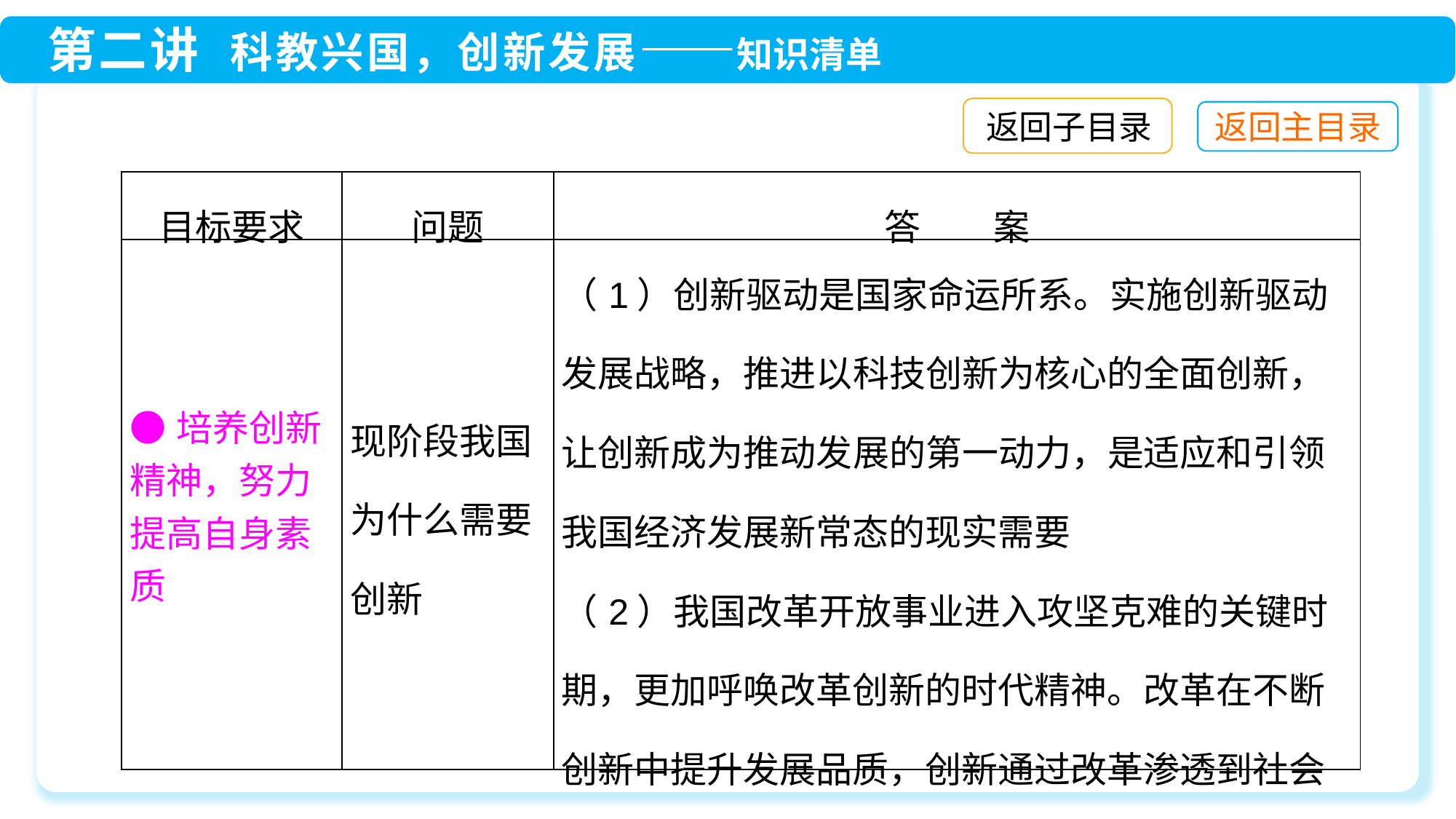

返回子目录
| 目标要求 | 问题 | 答　　案 |
| --- | --- | --- |
| ●培养创新精神，努力提高自身素质 | 现阶段我国为什么需要创新 | （1）创新驱动是国家命运所系。实施创新驱动发展战略，推进以科技创新为核心的全面创新，让创新成为推动发展的第一动力，是适应和引领我国经济发展新常态的现实需要 （2）我国改革开放事业进入攻坚克难的关键时期，更加呼唤改革创新的时代精神。改革在不断创新中提升发展品质，创新通过改革渗透到社会生活的方方面面。改革创新推动中国走向富强 |